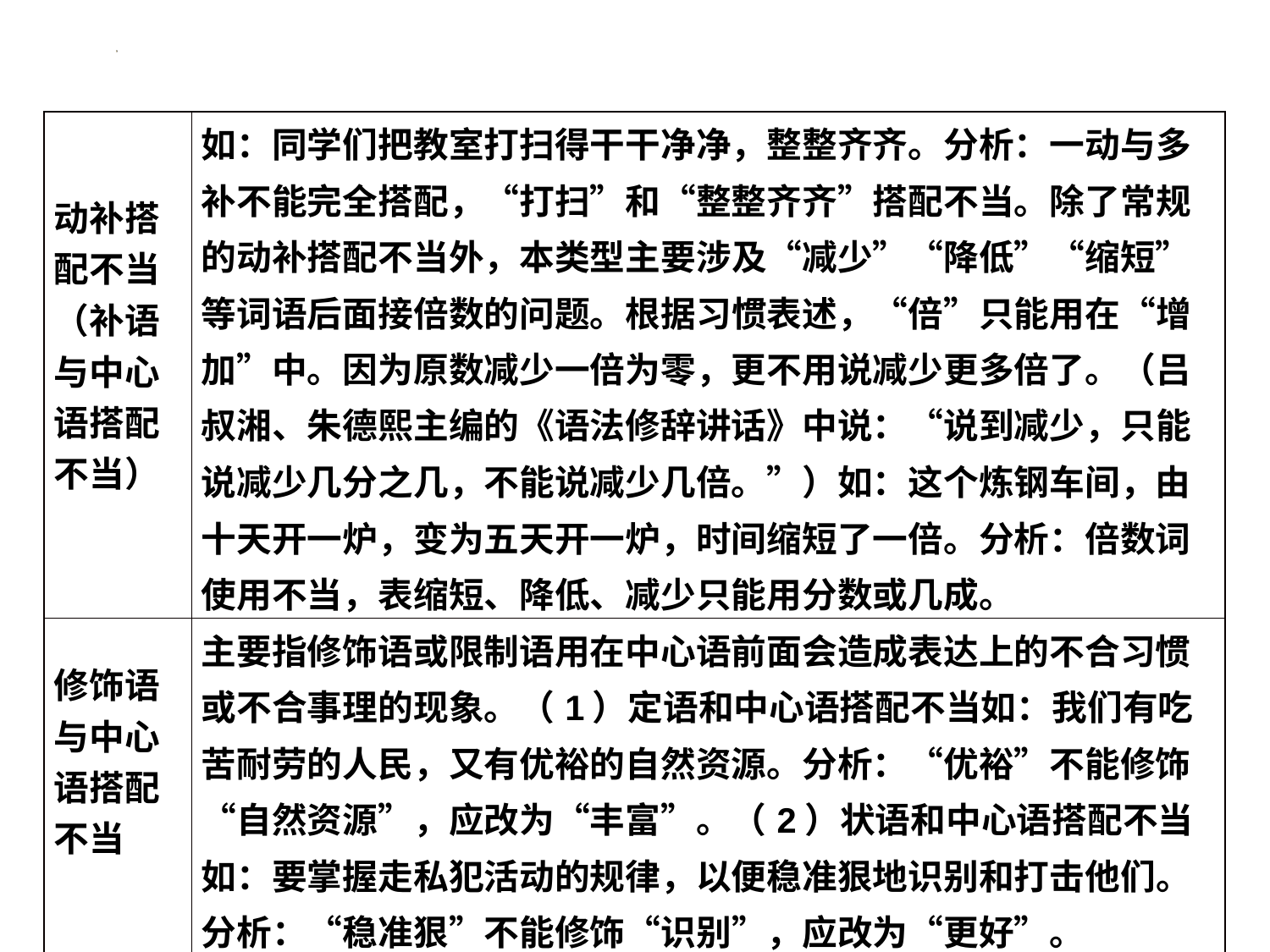

| 动补搭配不当（补语与中心语搭配不当） | 如：同学们把教室打扫得干干净净，整整齐齐。分析：一动与多补不能完全搭配，“打扫”和“整整齐齐”搭配不当。除了常规的动补搭配不当外，本类型主要涉及“减少”“降低”“缩短”等词语后面接倍数的问题。根据习惯表述，“倍”只能用在“增加”中。因为原数减少一倍为零，更不用说减少更多倍了。（吕叔湘、朱德熙主编的《语法修辞讲话》中说：“说到减少，只能说减少几分之几，不能说减少几倍。”）如：这个炼钢车间，由十天开一炉，变为五天开一炉，时间缩短了一倍。分析：倍数词使用不当，表缩短、降低、减少只能用分数或几成。 |
| --- | --- |
| 修饰语与中心语搭配不当 | 主要指修饰语或限制语用在中心语前面会造成表达上的不合习惯或不合事理的现象。（1）定语和中心语搭配不当如：我们有吃苦耐劳的人民，又有优裕的自然资源。分析：“优裕”不能修饰“自然资源”，应改为“丰富”。（2）状语和中心语搭配不当如：要掌握走私犯活动的规律，以便稳准狠地识别和打击他们。分析：“稳准狠”不能修饰“识别”，应改为“更好”。 |